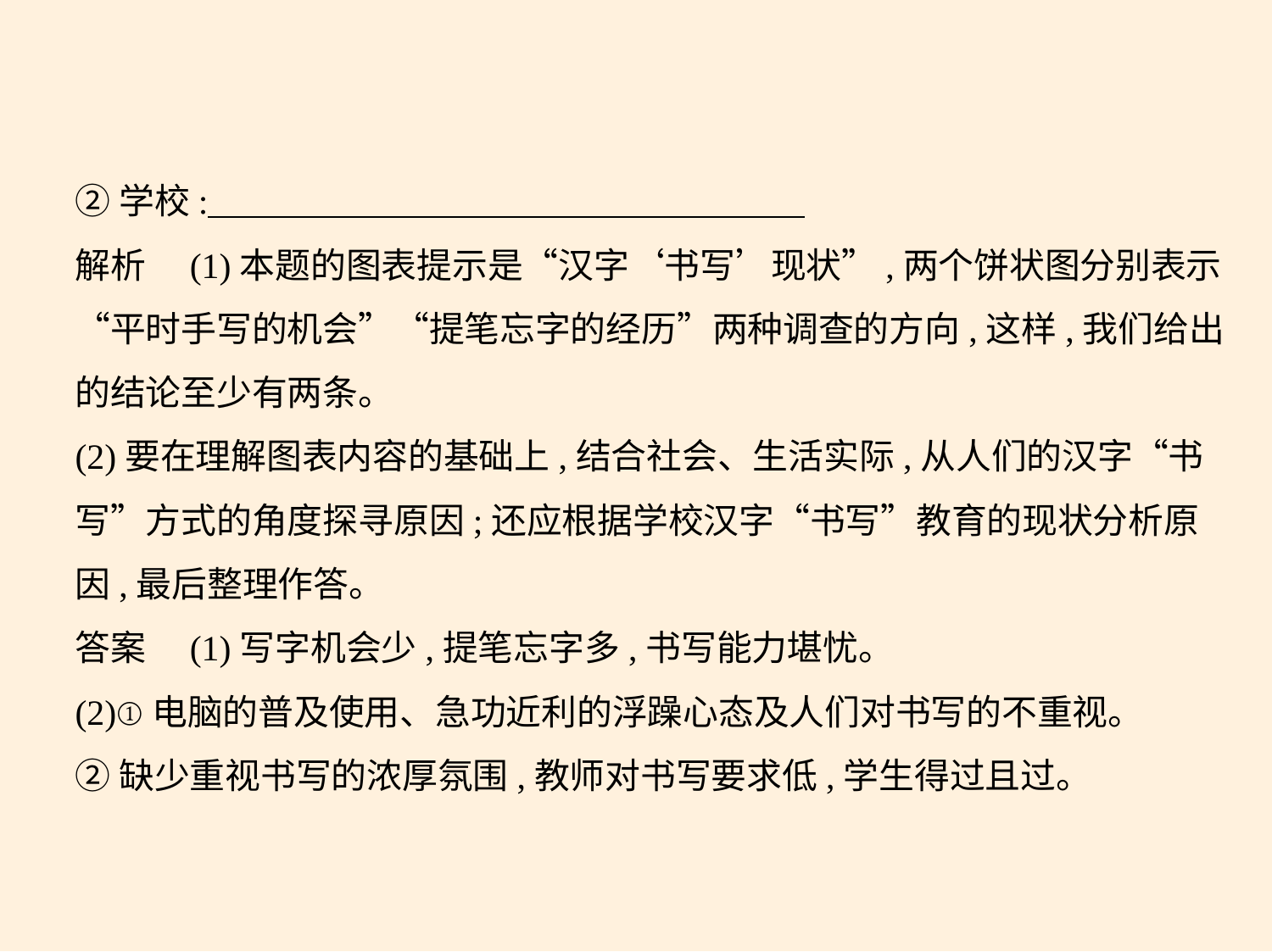

②学校:
解析　(1)本题的图表提示是“汉字‘书写’现状”,两个饼状图分别表示
“平时手写的机会”“提笔忘字的经历”两种调查的方向,这样,我们给出
的结论至少有两条。
(2)要在理解图表内容的基础上,结合社会、生活实际,从人们的汉字“书
写”方式的角度探寻原因;还应根据学校汉字“书写”教育的现状分析原
因,最后整理作答。
答案　(1)写字机会少,提笔忘字多,书写能力堪忧。
(2)①电脑的普及使用、急功近利的浮躁心态及人们对书写的不重视。
②缺少重视书写的浓厚氛围,教师对书写要求低,学生得过且过。